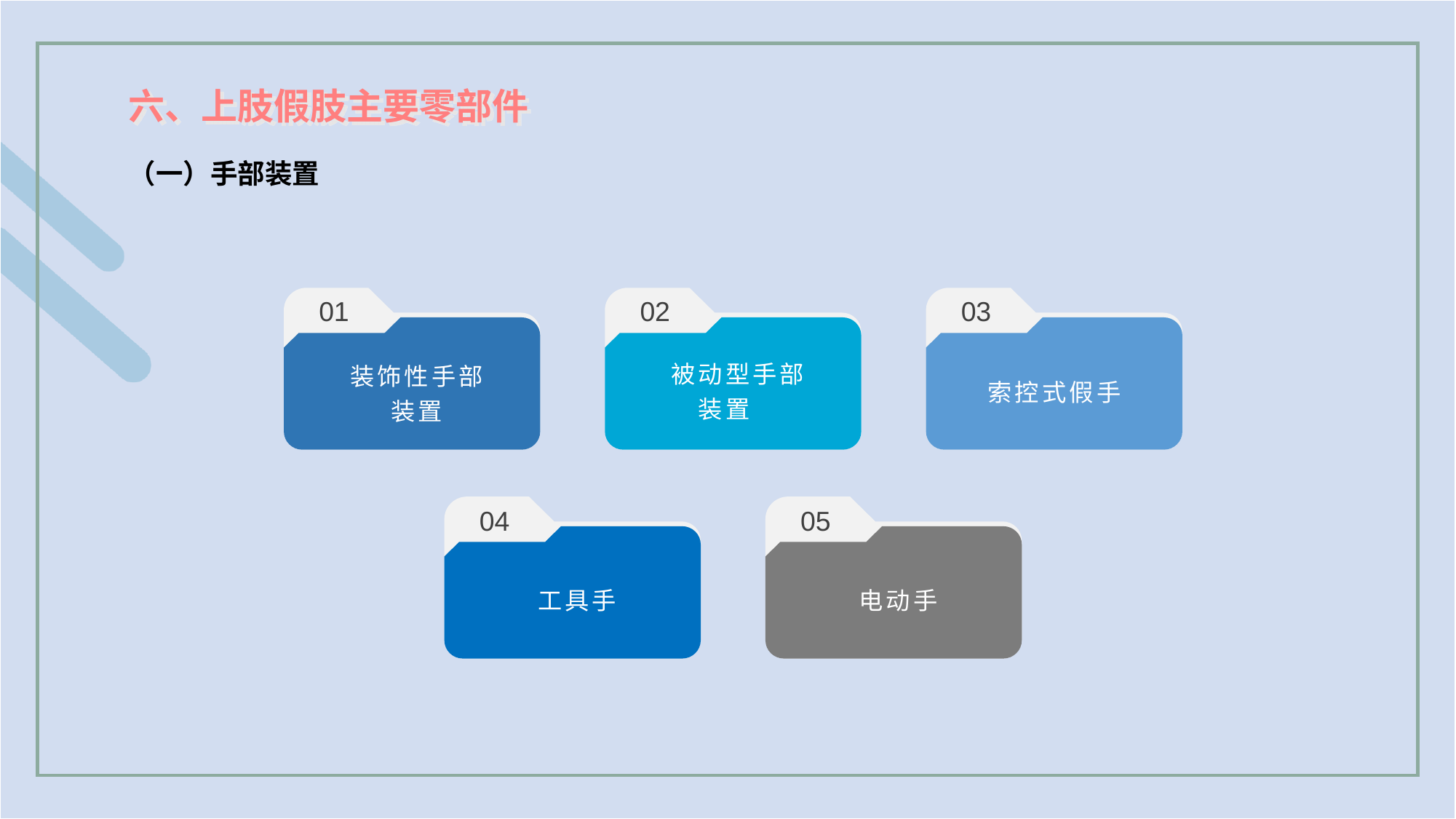

六、上肢假肢主要零部件
（一）手部装置

01
02
03

被动型手部
装置
索控式假手
装饰性手部
装置

04
05

工具手
电动手